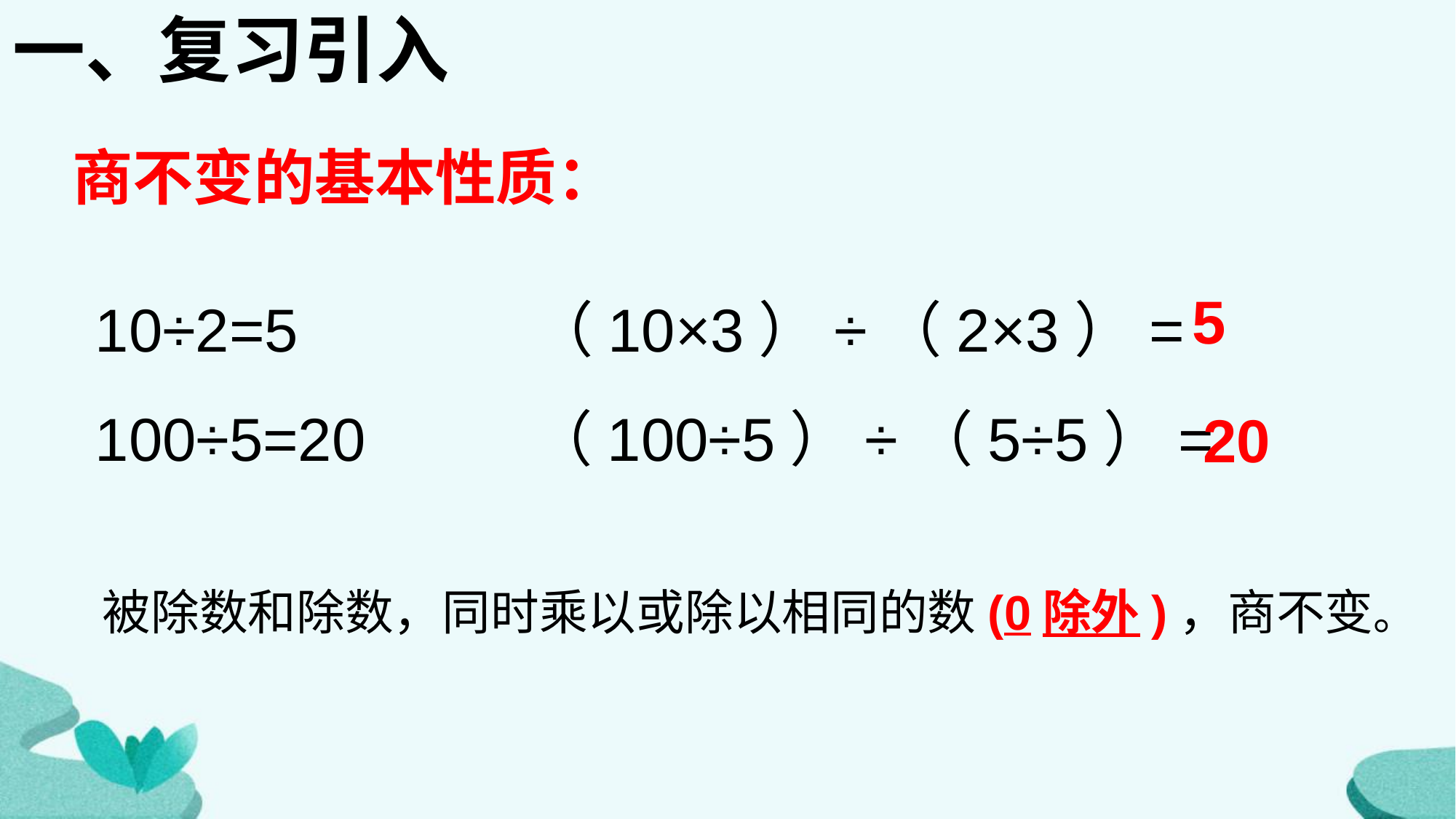

一、复习引入

商不变的基本性质：
10÷2=5             （10×3）÷（2×3）=
100÷5=20         （100÷5）÷（5÷5）=
5
20
       被除数和除数，同时乘以或除以相同的数(0除外)，商不变。